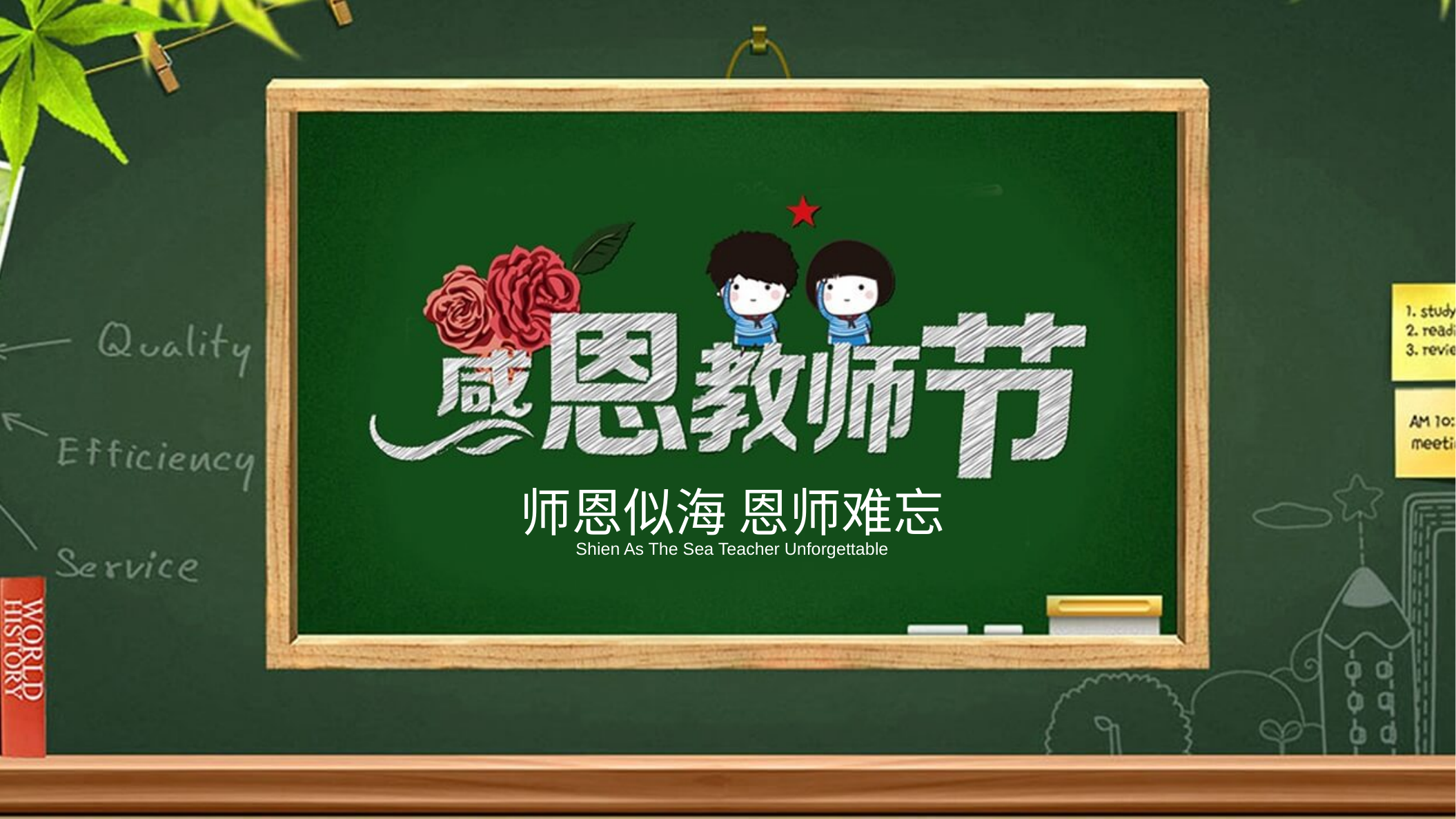

师恩似海 恩师难忘
Shien As The Sea Teacher Unforgettable